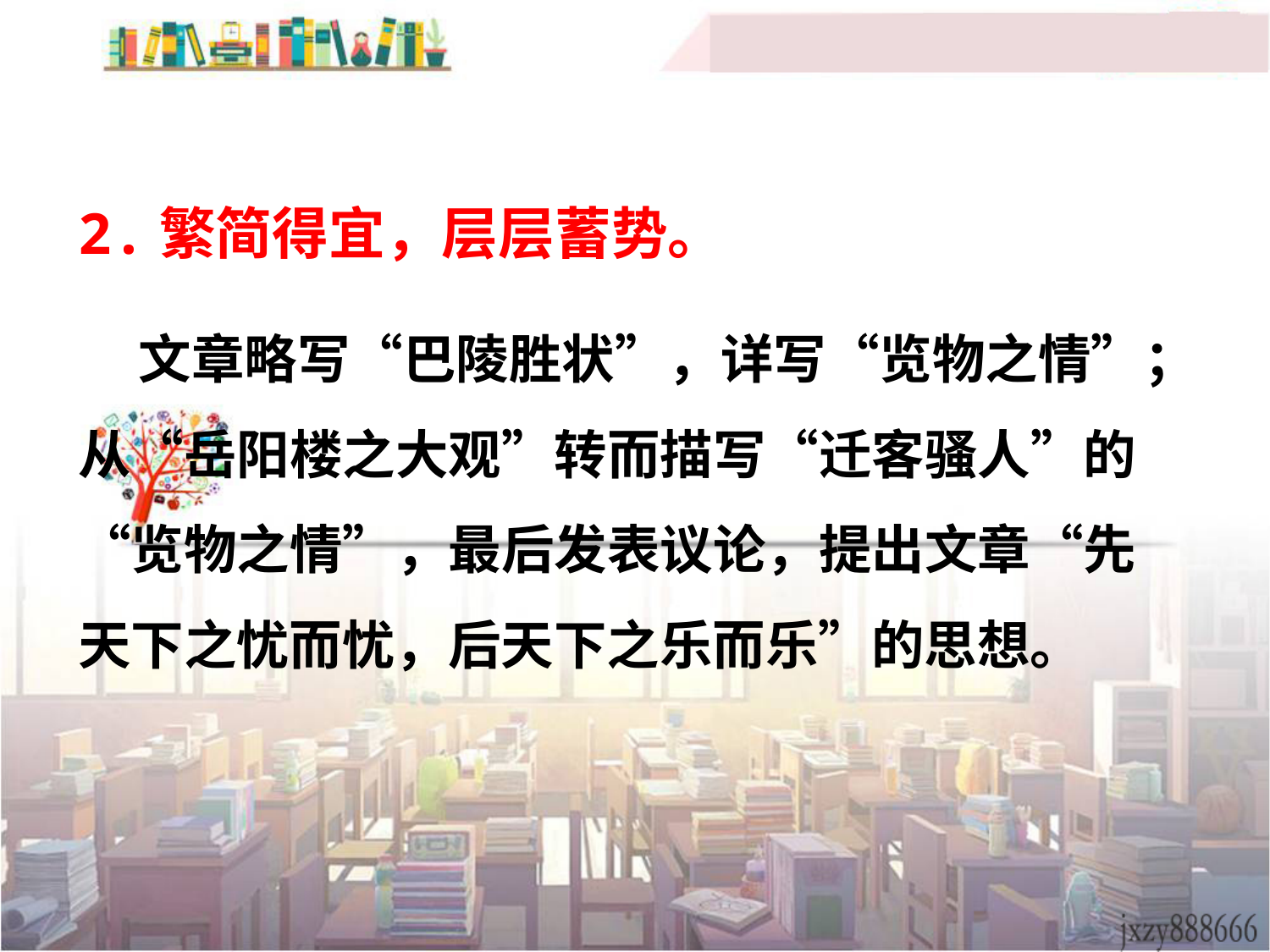

2.繁简得宜，层层蓄势。
    文章略写“巴陵胜状”，详写“览物之情”；从“岳阳楼之大观”转而描写“迁客骚人”的“览物之情”，最后发表议论，提出文章“先天下之忧而忧，后天下之乐而乐”的思想。